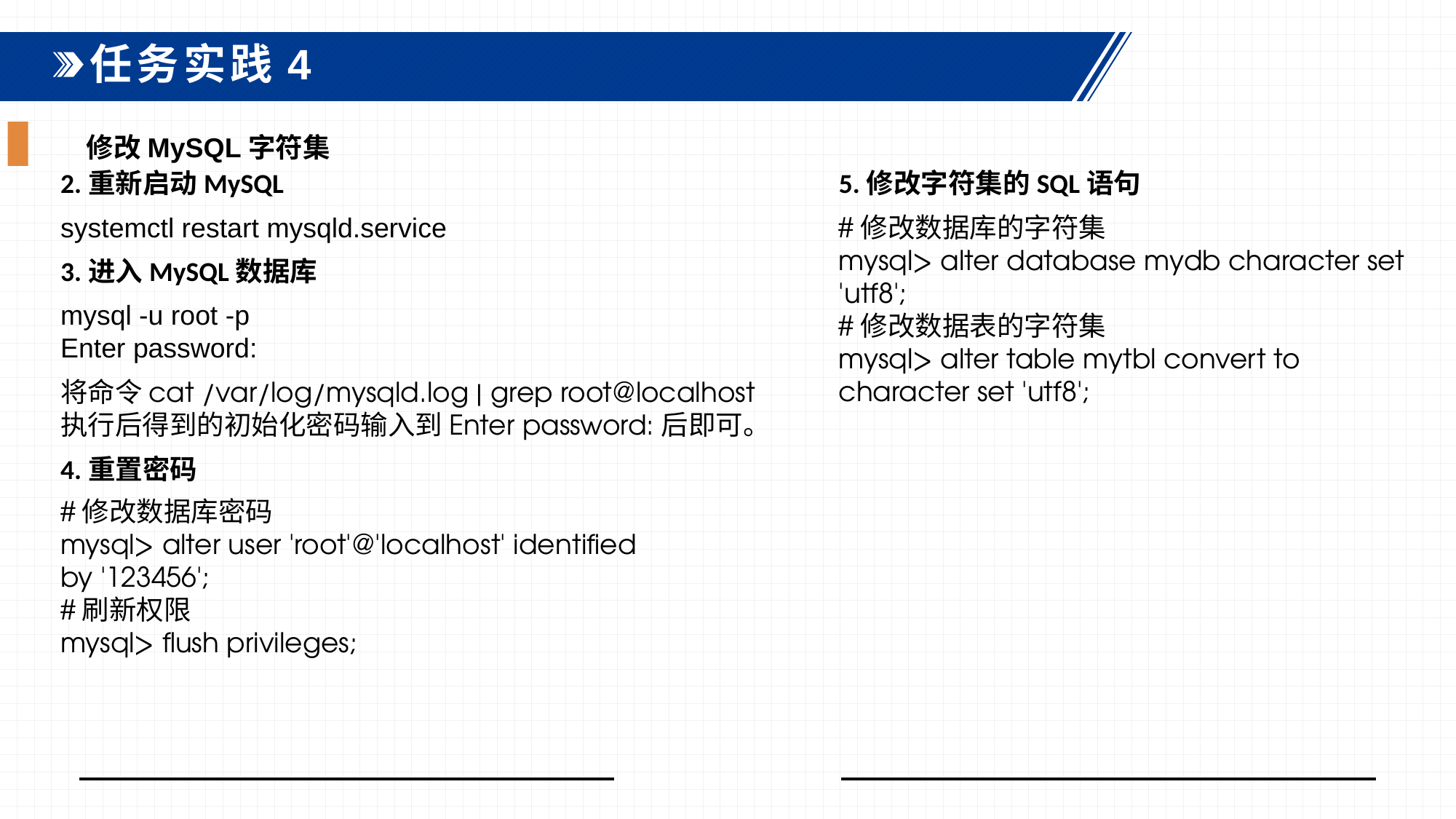

任务实践4
修改MySQL字符集
2.重新启动MySQL
5.修改字符集的SQL语句
systemctl restart mysqld.service
#修改数据库的字符集mysql> alter database mydb character set 'utf8';#修改数据表的字符集mysql> alter table mytbl convert to  character set 'utf8';
3.进入MySQL数据库
mysql -u root -pEnter password:
将命令cat /var/log/mysqld.log | grep root@localhost执行后得到的初始化密码输入到Enter password:后即可。
4.重置密码
#修改数据库密码mysql> alter user 'root'@'localhost' identified by '123456';#刷新权限mysql> flush privileges;